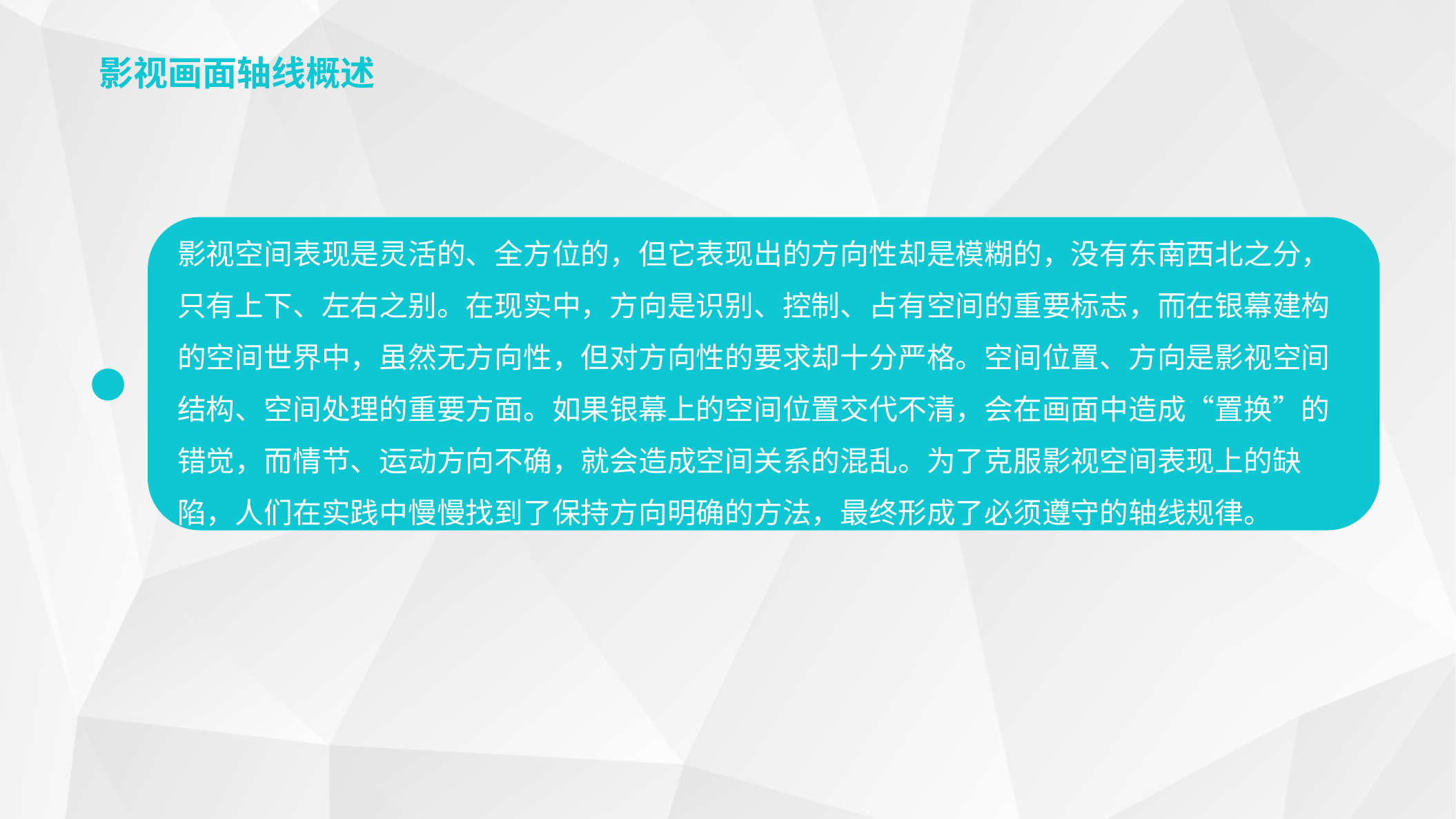

影视画面轴线概述
影视空间表现是灵活的、全方位的，但它表现出的方向性却是模糊的，没有东南西北之分，只有上下、左右之别。在现实中，方向是识别、控制、占有空间的重要标志，而在银幕建构的空间世界中，虽然无方向性，但对方向性的要求却十分严格。空间位置、方向是影视空间结构、空间处理的重要方面。如果银幕上的空间位置交代不清，会在画面中造成“置换”的错觉，而情节、运动方向不确，就会造成空间关系的混乱。为了克服影视空间表现上的缺陷，人们在实践中慢慢找到了保持方向明确的方法，最终形成了必须遵守的轴线规律。